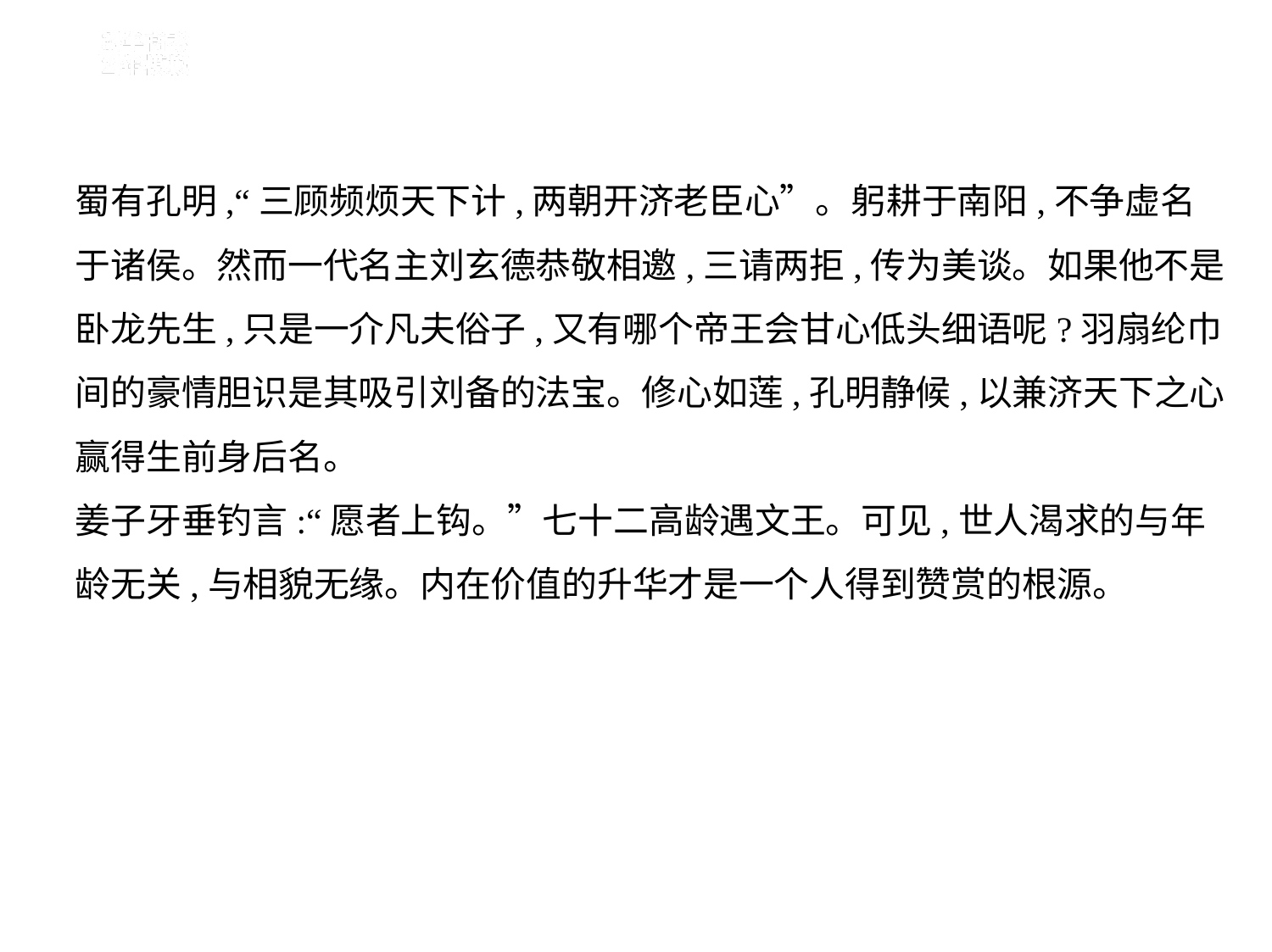

蜀有孔明,“三顾频烦天下计,两朝开济老臣心”。躬耕于南阳,不争虚名
于诸侯。然而一代名主刘玄德恭敬相邀,三请两拒,传为美谈。如果他不是
卧龙先生,只是一介凡夫俗子,又有哪个帝王会甘心低头细语呢?羽扇纶巾
间的豪情胆识是其吸引刘备的法宝。修心如莲,孔明静候,以兼济天下之心
赢得生前身后名。
姜子牙垂钓言:“愿者上钩。”七十二高龄遇文王。可见,世人渴求的与年
龄无关,与相貌无缘。内在价值的升华才是一个人得到赞赏的根源。